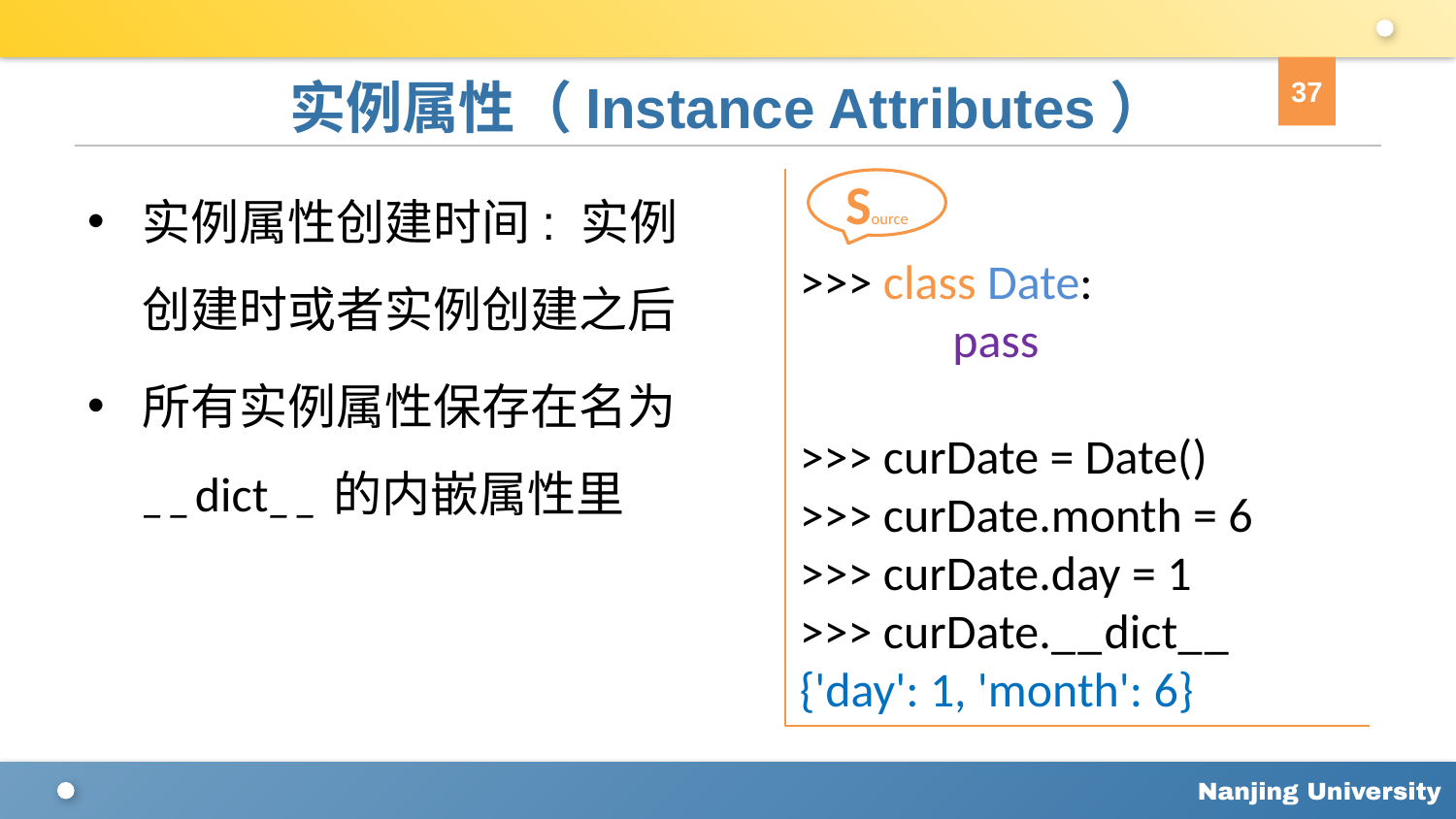

37
# 实例属性（Instance Attributes）
实例属性创建时间: 实例创建时或者实例创建之后
所有实例属性保存在名为__dict__的内嵌属性里

>>> class Date:
              pass

>>> curDate = Date()
>>> curDate.month = 6
>>> curDate.day = 1
>>> curDate.__dict__
{'day': 1, 'month': 6}

Source